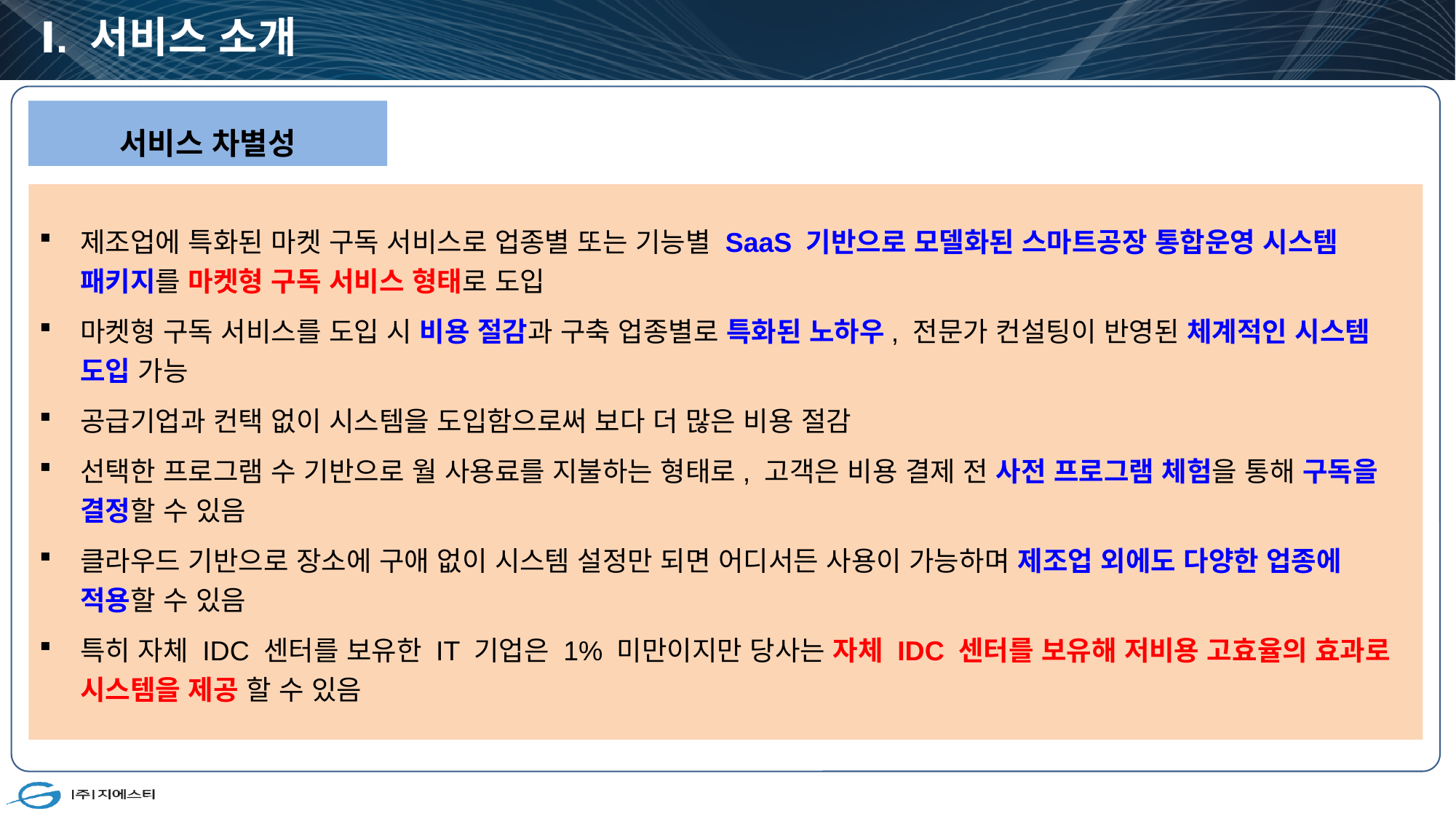

# Ⅰ. 서비스 소개

서비스 차별성
제조업에 특화된 마켓 구독 서비스로 업종별 또는 기능별 SaaS 기반으로 모델화된 스마트공장 통합운영 시스템 패키지를 마켓형 구독 서비스 형태로 도입

마켓형 구독 서비스를 도입 시 비용 절감과 구축 업종별로 특화된 노하우, 전문가 컨설팅이 반영된 체계적인 시스템 도입 가능

공급기업과 컨택 없이 시스템을 도입함으로써 보다 더 많은 비용 절감

선택한 프로그램 수 기반으로 월 사용료를 지불하는 형태로, 고객은 비용 결제 전 사전 프로그램 체험을 통해 구독을 결정할 수 있음

클라우드 기반으로 장소에 구애 없이 시스템 설정만 되면 어디서든 사용이 가능하며 제조업 외에도 다양한 업종에 적용할 수 있음

특히 자체 IDC 센터를 보유한 IT 기업은 1% 미만이지만 당사는 자체 IDC 센터를 보유해 저비용 고효율의 효과로 시스템을 제공 할 수 있음